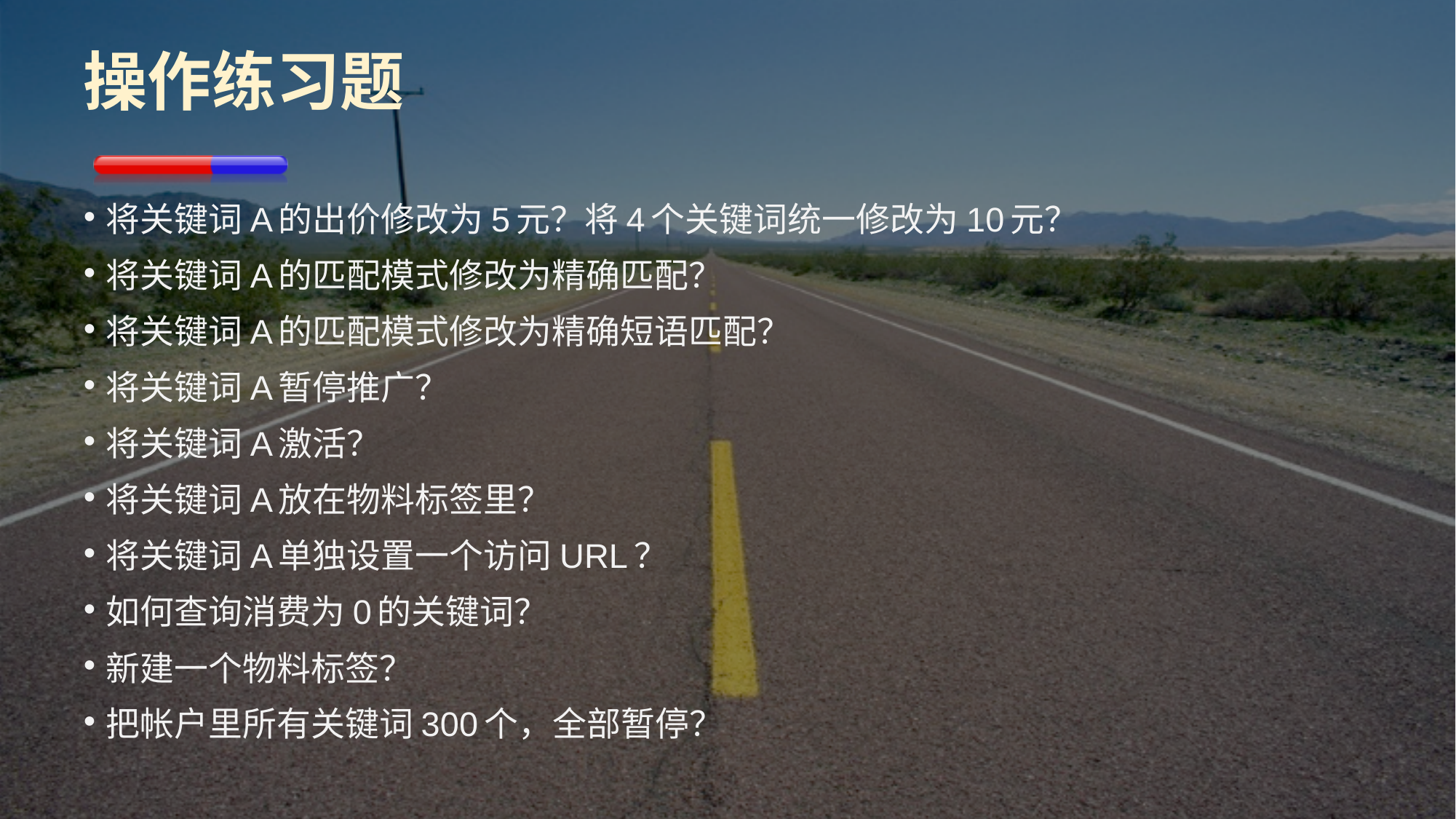

# 操作练习题
将关键词A的出价修改为5元？将4个关键词统一修改为10元？
将关键词A的匹配模式修改为精确匹配？
将关键词A的匹配模式修改为精确短语匹配？
将关键词A暂停推广？
将关键词A激活？
将关键词A放在物料标签里？
将关键词A单独设置一个访问URL？
如何查询消费为0的关键词？
新建一个物料标签？
把帐户里所有关键词300个，全部暂停？